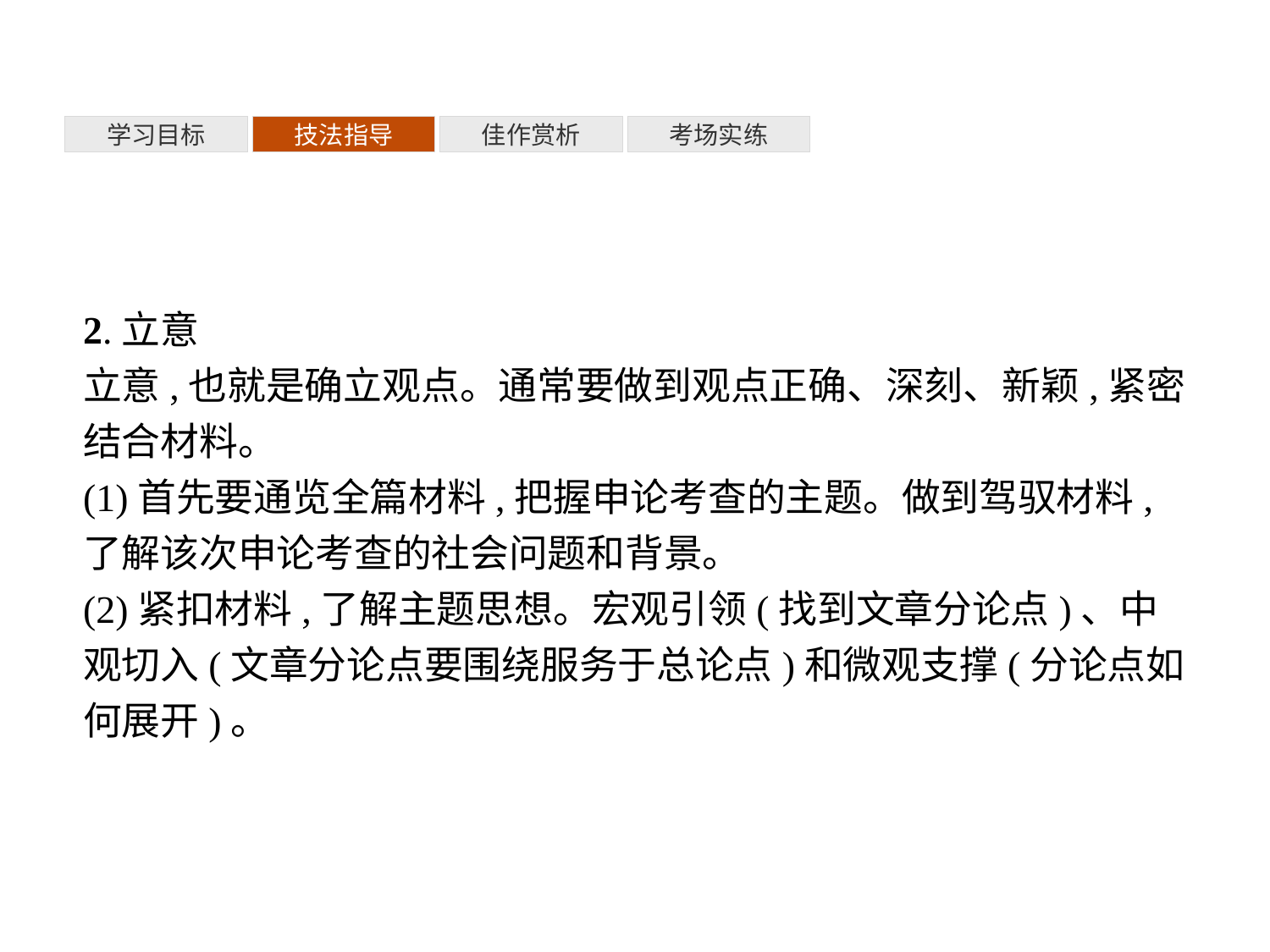

考场实练
学习目标
技法指导
佳作赏析
2.立意
立意,也就是确立观点。通常要做到观点正确、深刻、新颖,紧密结合材料。
(1)首先要通览全篇材料,把握申论考查的主题。做到驾驭材料,了解该次申论考查的社会问题和背景。
(2)紧扣材料,了解主题思想。宏观引领(找到文章分论点)、中观切入(文章分论点要围绕服务于总论点)和微观支撑(分论点如何展开)。